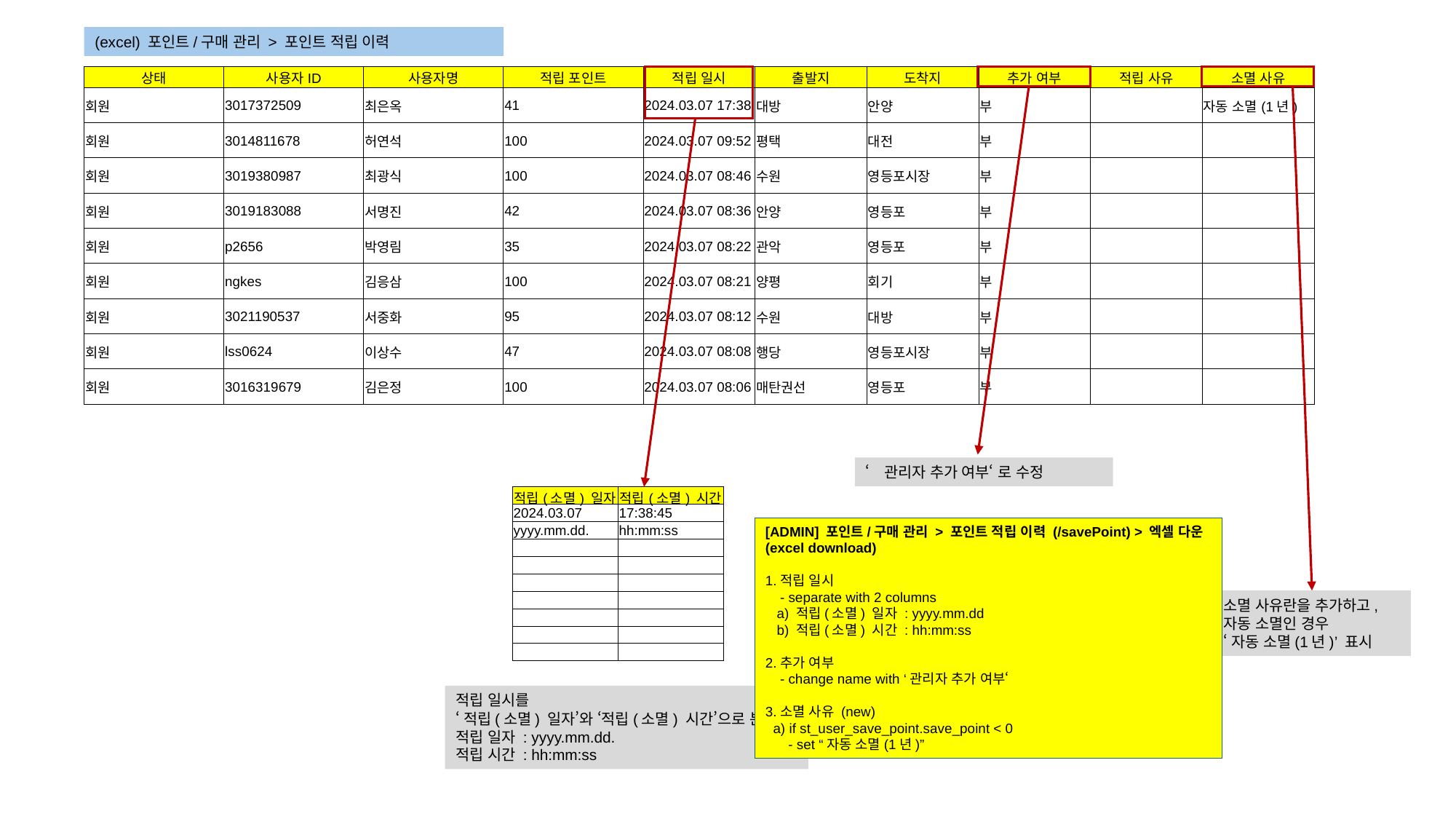

(excel) 포인트/구매 관리 > 포인트 적립 이력
| 상태 | 사용자ID | 사용자명 | 적립 포인트 | 적립 일시 | 출발지 | 도착지 | 추가 여부 | 적립 사유 | 소멸 사유 |
| --- | --- | --- | --- | --- | --- | --- | --- | --- | --- |
| 회원 | 3017372509 | 최은옥 | 41 | 2024.03.07 17:38 | 대방 | 안양 | 부 |  | 자동 소멸(1년) |
| 회원 | 3014811678 | 허연석 | 100 | 2024.03.07 09:52 | 평택 | 대전 | 부 |  |  |
| 회원 | 3019380987 | 최광식 | 100 | 2024.03.07 08:46 | 수원 | 영등포시장 | 부 |  |  |
| 회원 | 3019183088 | 서명진 | 42 | 2024.03.07 08:36 | 안양 | 영등포 | 부 |  |  |
| 회원 | p2656 | 박영림 | 35 | 2024.03.07 08:22 | 관악 | 영등포 | 부 |  |  |
| 회원 | ngkes | 김응삼 | 100 | 2024.03.07 08:21 | 양평 | 회기 | 부 |  |  |
| 회원 | 3021190537 | 서중화 | 95 | 2024.03.07 08:12 | 수원 | 대방 | 부 |  |  |
| 회원 | lss0624 | 이상수 | 47 | 2024.03.07 08:08 | 행당 | 영등포시장 | 부 |  |  |
| 회원 | 3016319679 | 김은정 | 100 | 2024.03.07 08:06 | 매탄권선 | 영등포 | 부 |  |  |

‘관리자 추가 여부‘ 로 수정
| 적립(소멸) 일자 | 적립(소멸) 시간 |
| --- | --- |
| 2024.03.07 | 17:38:45 |
| yyyy.mm.dd. | hh:mm:ss |
|  |  |
|  |  |
|  |  |
|  |  |
|  |  |
|  |  |
|  |  |
[ADMIN] 포인트/구매 관리 > 포인트 적립 이력 (/savePoint) > 엑셀 다운 (excel download)

1.적립 일시
   - separate with 2 columns
   a) 적립(소멸) 일자 : yyyy.mm.dd
   b) 적립(소멸) 시간 : hh:mm:ss

2.추가 여부
   - change name with ‘관리자 추가 여부‘

3.소멸 사유 (new)
  a) if st_user_save_point.save_point < 0
      - set “자동 소멸(1년)”
소멸 사유란을 추가하고,
자동 소멸인 경우
‘자동 소멸(1년)’ 표시
적립 일시를
‘적립(소멸) 일자’와 ‘적립(소멸) 시간’으로 분리
적립 일자 : yyyy.mm.dd.
적립 시간 : hh:mm:ss